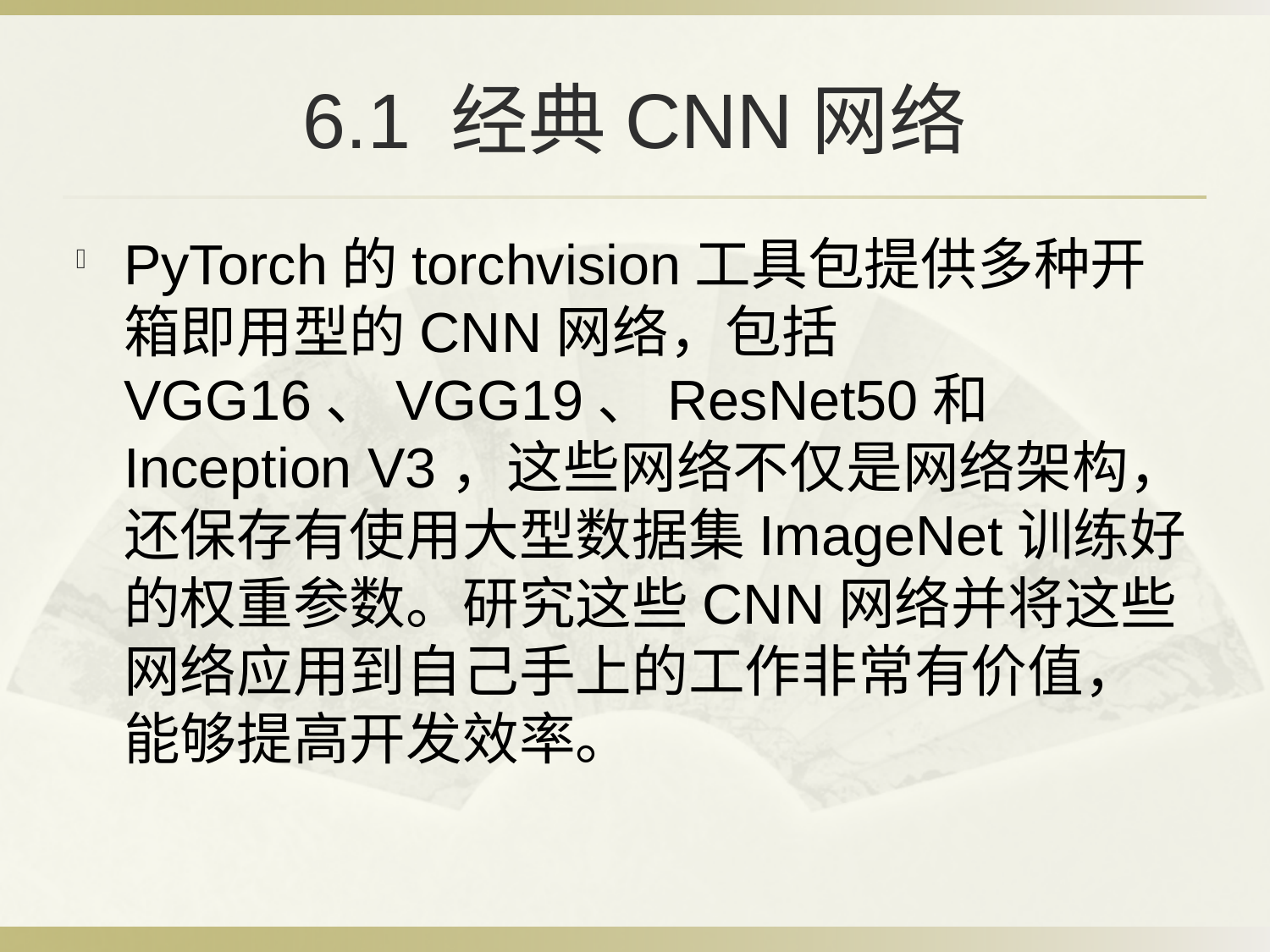

# 6.1 经典CNN网络
PyTorch的torchvision工具包提供多种开箱即用型的CNN网络，包括VGG16、VGG19、ResNet50和Inception V3，这些网络不仅是网络架构，还保存有使用大型数据集ImageNet训练好的权重参数。研究这些CNN网络并将这些网络应用到自己手上的工作非常有价值，能够提高开发效率。